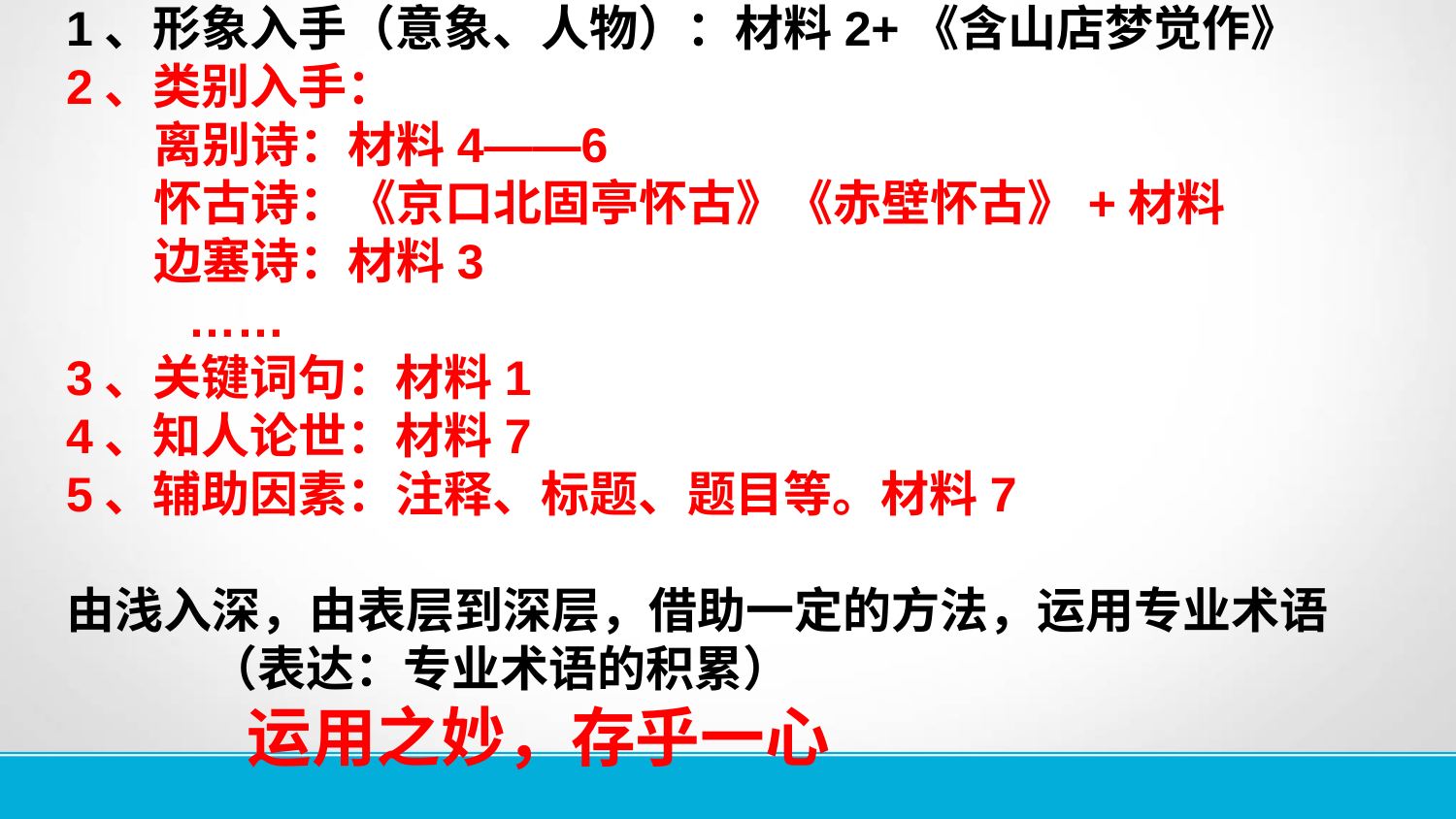

1、形象入手（意象、人物）：材料2+《含山店梦觉作》
2、类别入手：
       离别诗：材料4——6
       怀古诗：《京口北固亭怀古》《赤壁怀古》+材料
       边塞诗：材料3
         ……
3、关键词句：材料1
4、知人论世：材料7
5、辅助因素：注释、标题、题目等。材料7

由浅入深，由表层到深层，借助一定的方法，运用专业术语
            （表达：专业术语的积累）
             运用之妙，存乎一心